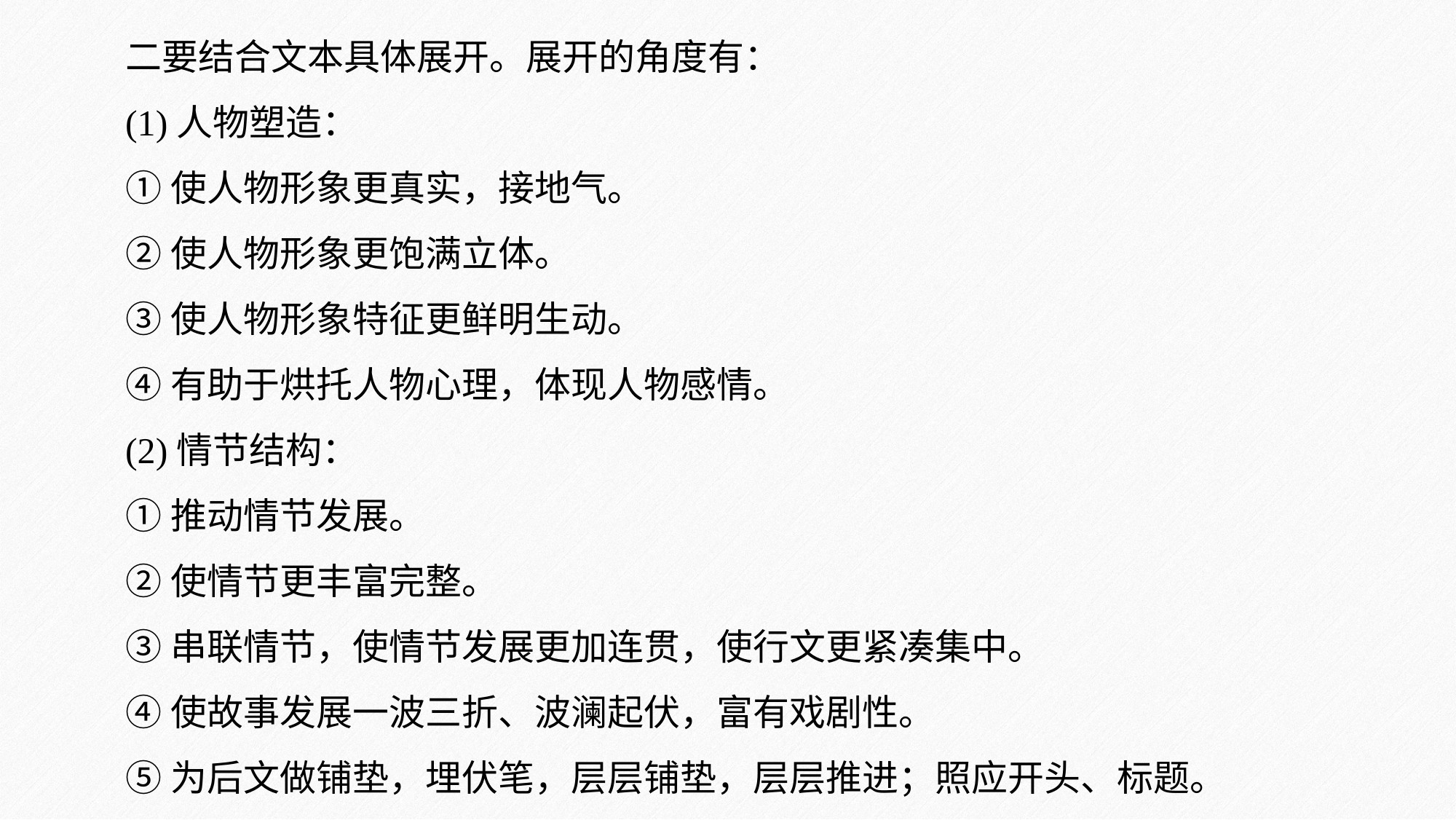

二要结合文本具体展开。展开的角度有：
(1)人物塑造：
①使人物形象更真实，接地气。
②使人物形象更饱满立体。
③使人物形象特征更鲜明生动。
④有助于烘托人物心理，体现人物感情。
(2)情节结构：
①推动情节发展。
②使情节更丰富完整。
③串联情节，使情节发展更加连贯，使行文更紧凑集中。
④使故事发展一波三折、波澜起伏，富有戏剧性。
⑤为后文做铺垫，埋伏笔，层层铺垫，层层推进；照应开头、标题。